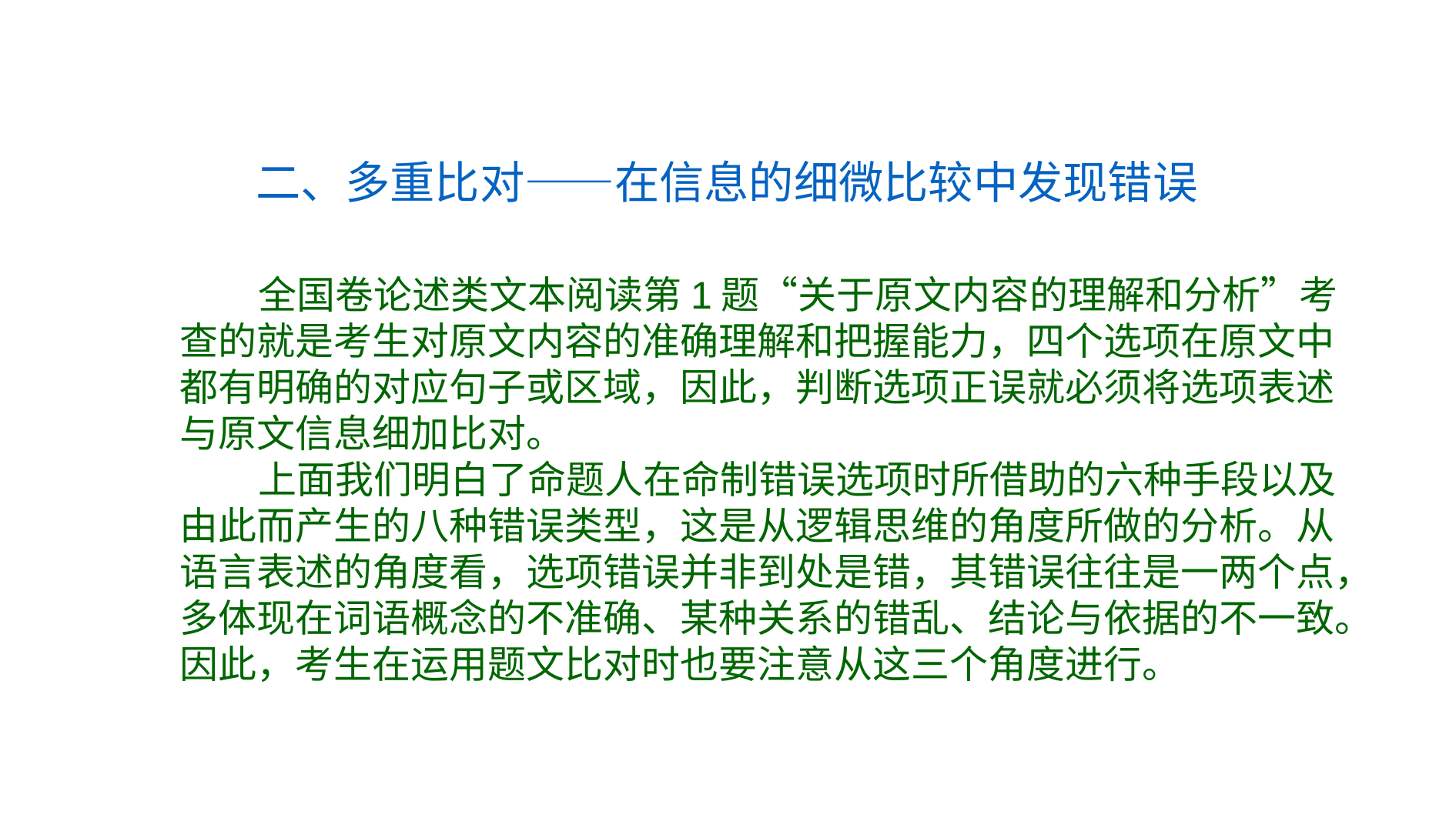

二、多重比对——在信息的细微比较中发现错误
        全国卷论述类文本阅读第1题“关于原文内容的理解和分析”考查的就是考生对原文内容的准确理解和把握能力，四个选项在原文中都有明确的对应句子或区域，因此，判断选项正误就必须将选项表述与原文信息细加比对。
        上面我们明白了命题人在命制错误选项时所借助的六种手段以及由此而产生的八种错误类型，这是从逻辑思维的角度所做的分析。从语言表述的角度看，选项错误并非到处是错，其错误往往是一两个点，多体现在词语概念的不准确、某种关系的错乱、结论与依据的不一致。因此，考生在运用题文比对时也要注意从这三个角度进行。